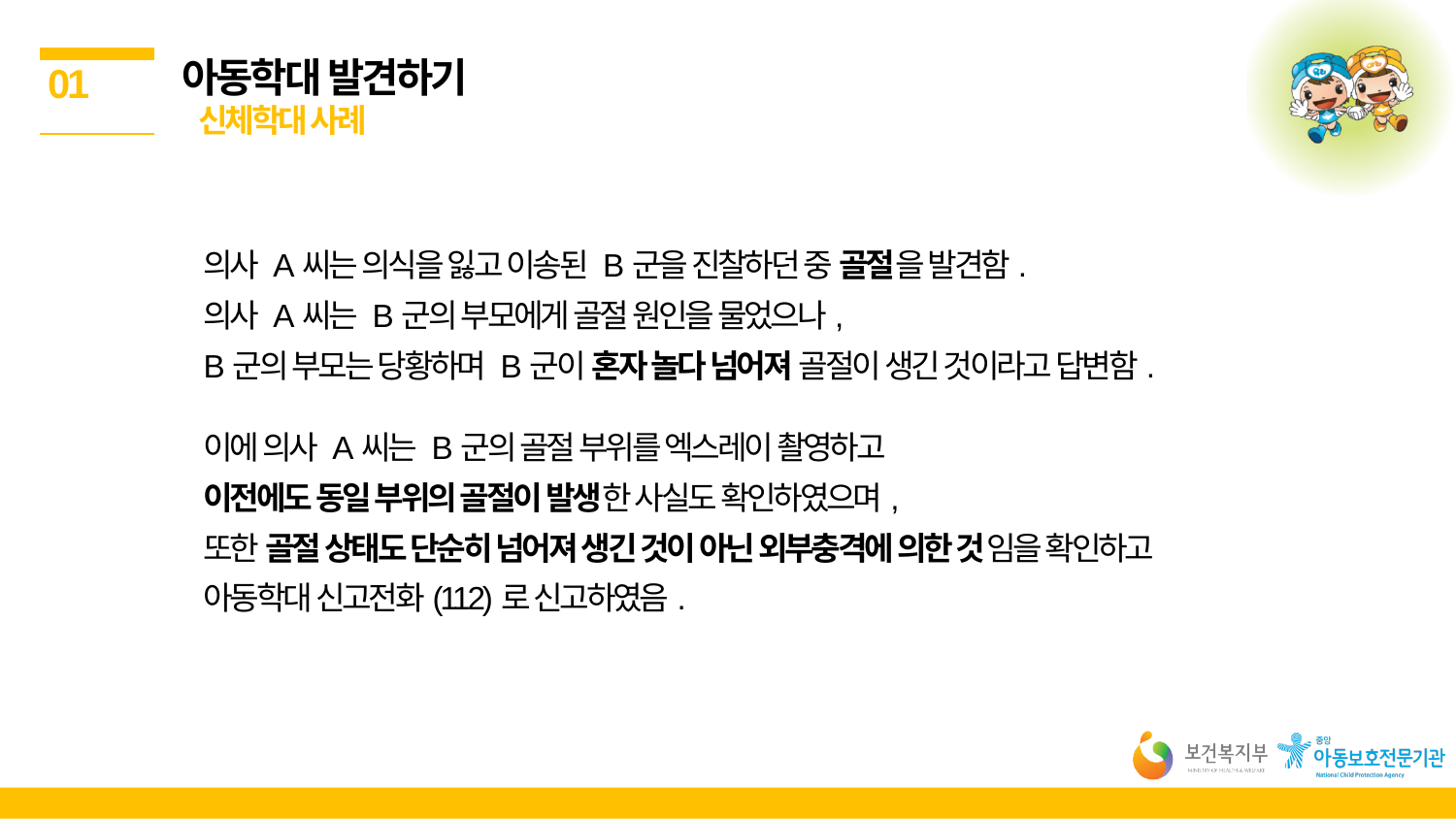

아동학대 발견하기
 신체학대 사례
01
의사 A씨는 의식을 잃고 이송된 B군을 진찰하던 중 골절을 발견함.
의사 A씨는 B군의 부모에게 골절 원인을 물었으나,
B군의 부모는 당황하며 B군이 혼자 놀다 넘어져 골절이 생긴 것이라고 답변함.

이에 의사 A씨는 B군의 골절 부위를 엑스레이 촬영하고
이전에도 동일 부위의 골절이 발생한 사실도 확인하였으며,
또한 골절 상태도 단순히 넘어져 생긴 것이 아닌 외부충격에 의한 것임을 확인하고
아동학대 신고전화(112)로 신고하였음.